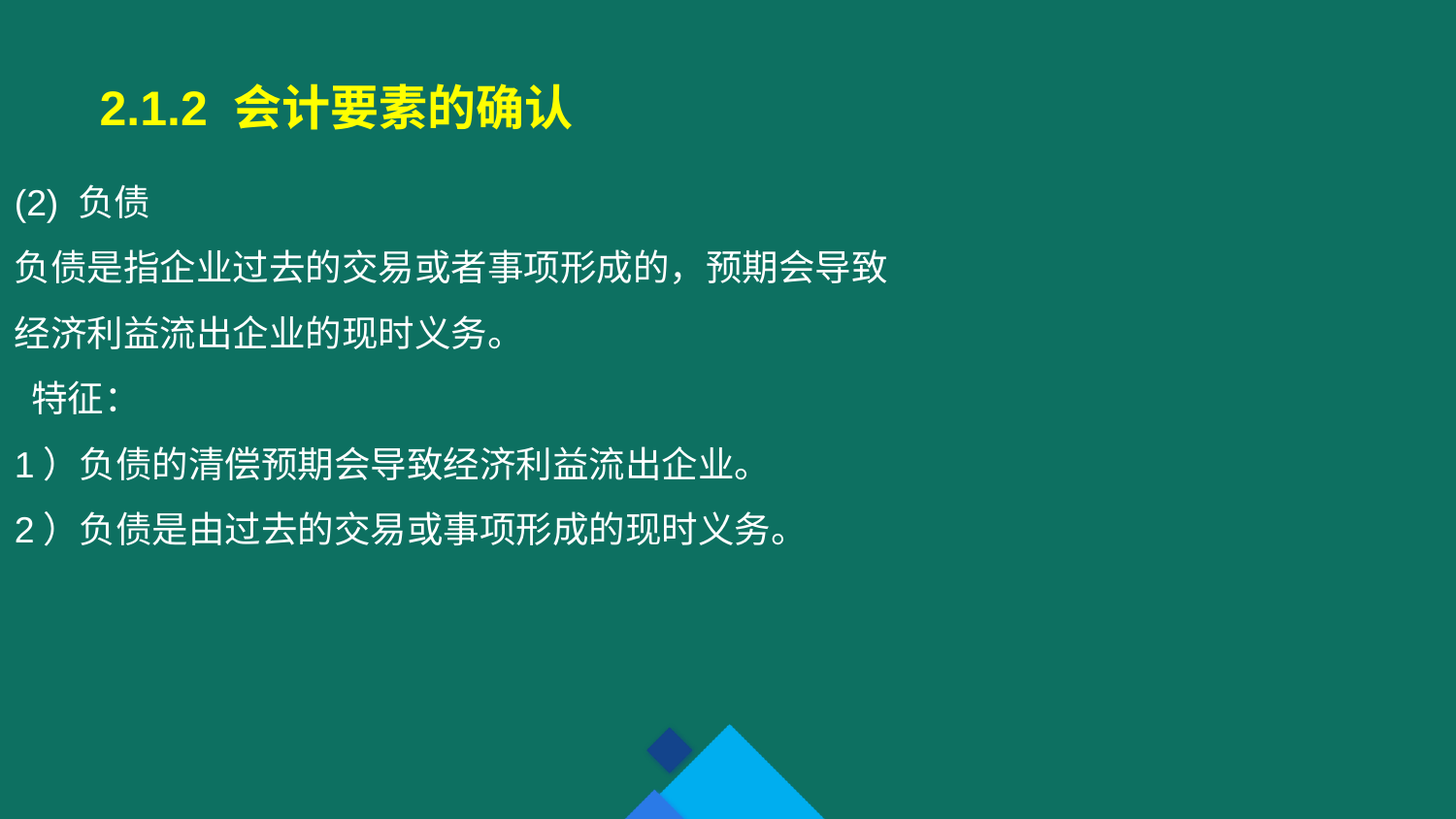

2.1.2 会计要素的确认
(2) 负债
负债是指企业过去的交易或者事项形成的，预期会导致经济利益流出企业的现时义务。
 特征：
1）负债的清偿预期会导致经济利益流出企业。
2）负债是由过去的交易或事项形成的现时义务。